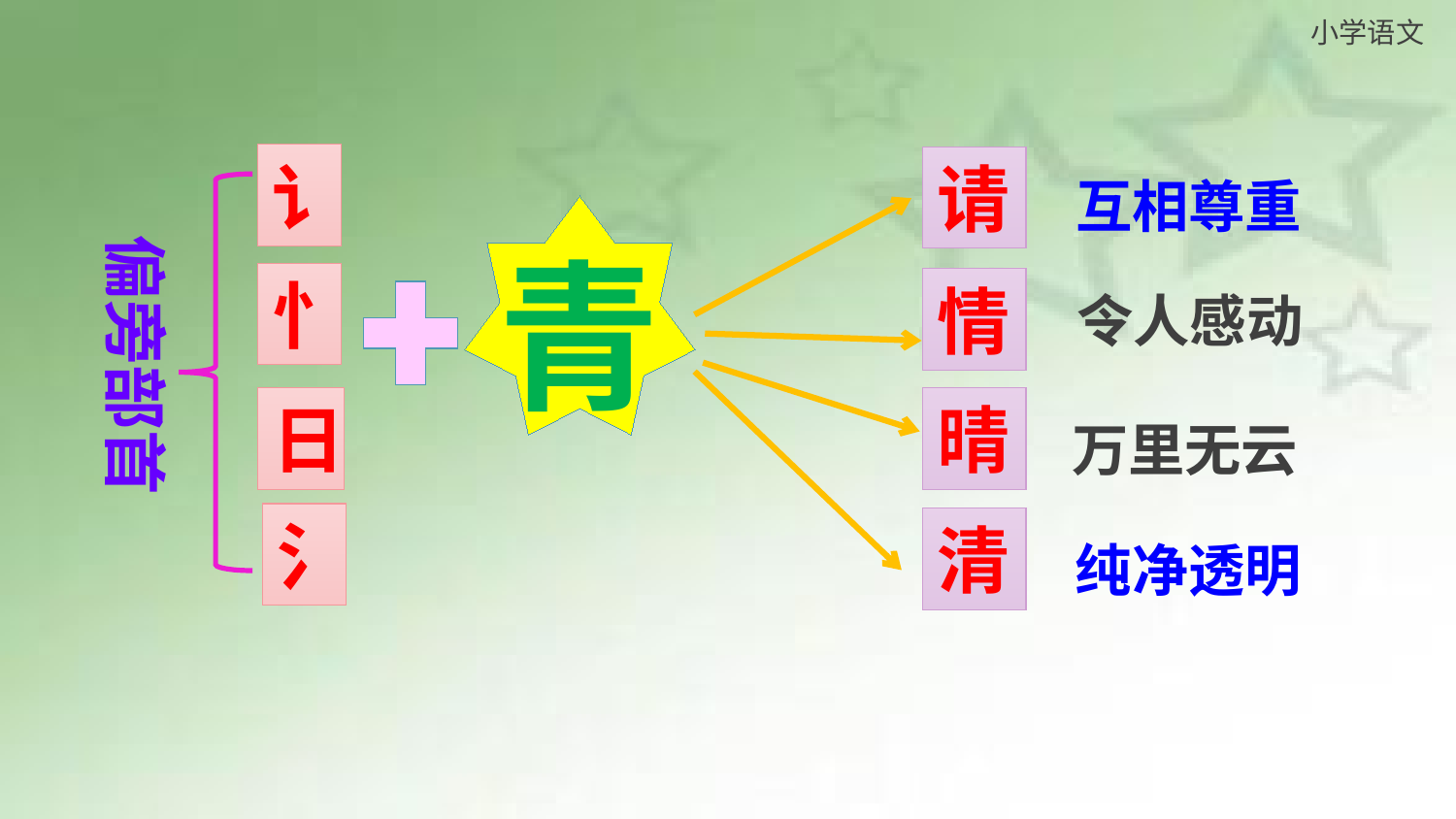

讠
请
互相尊重

青
偏旁部首

忄
情
令人感动
日
晴
万里无云
氵
清
纯净透明